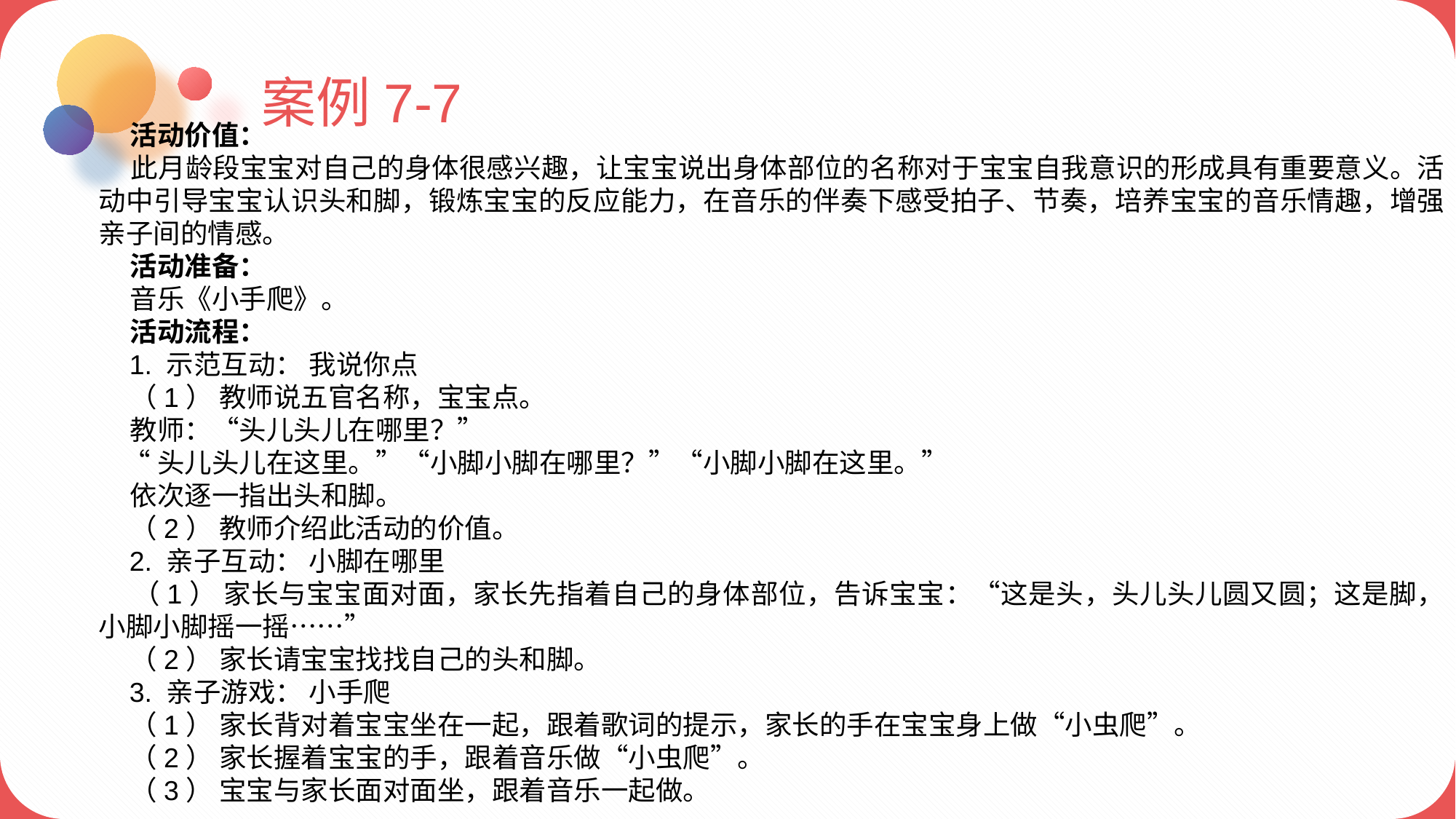

案例7-7
    活动价值：
    此月龄段宝宝对自己的身体很感兴趣，让宝宝说出身体部位的名称对于宝宝自我意识的形成具有重要意义。活动中引导宝宝认识头和脚，锻炼宝宝的反应能力，在音乐的伴奏下感受拍子、节奏，培养宝宝的音乐情趣，增强亲子间的情感。
    活动准备：
    音乐《小手爬》。
    活动流程：
    1. 示范互动： 我说你点
    （1） 教师说五官名称，宝宝点。
    教师：“头儿头儿在哪里？”
    “头儿头儿在这里。”“小脚小脚在哪里？”“小脚小脚在这里。”
    依次逐一指出头和脚。
    （2） 教师介绍此活动的价值。
    2. 亲子互动： 小脚在哪里
    （1） 家长与宝宝面对面，家长先指着自己的身体部位，告诉宝宝：“这是头，头儿头儿圆又圆；这是脚，小脚小脚摇一摇……”
    （2） 家长请宝宝找找自己的头和脚。
    3. 亲子游戏： 小手爬
    （1） 家长背对着宝宝坐在一起，跟着歌词的提示，家长的手在宝宝身上做“小虫爬”。
    （2） 家长握着宝宝的手，跟着音乐做“小虫爬”。
    （3） 宝宝与家长面对面坐，跟着音乐一起做。